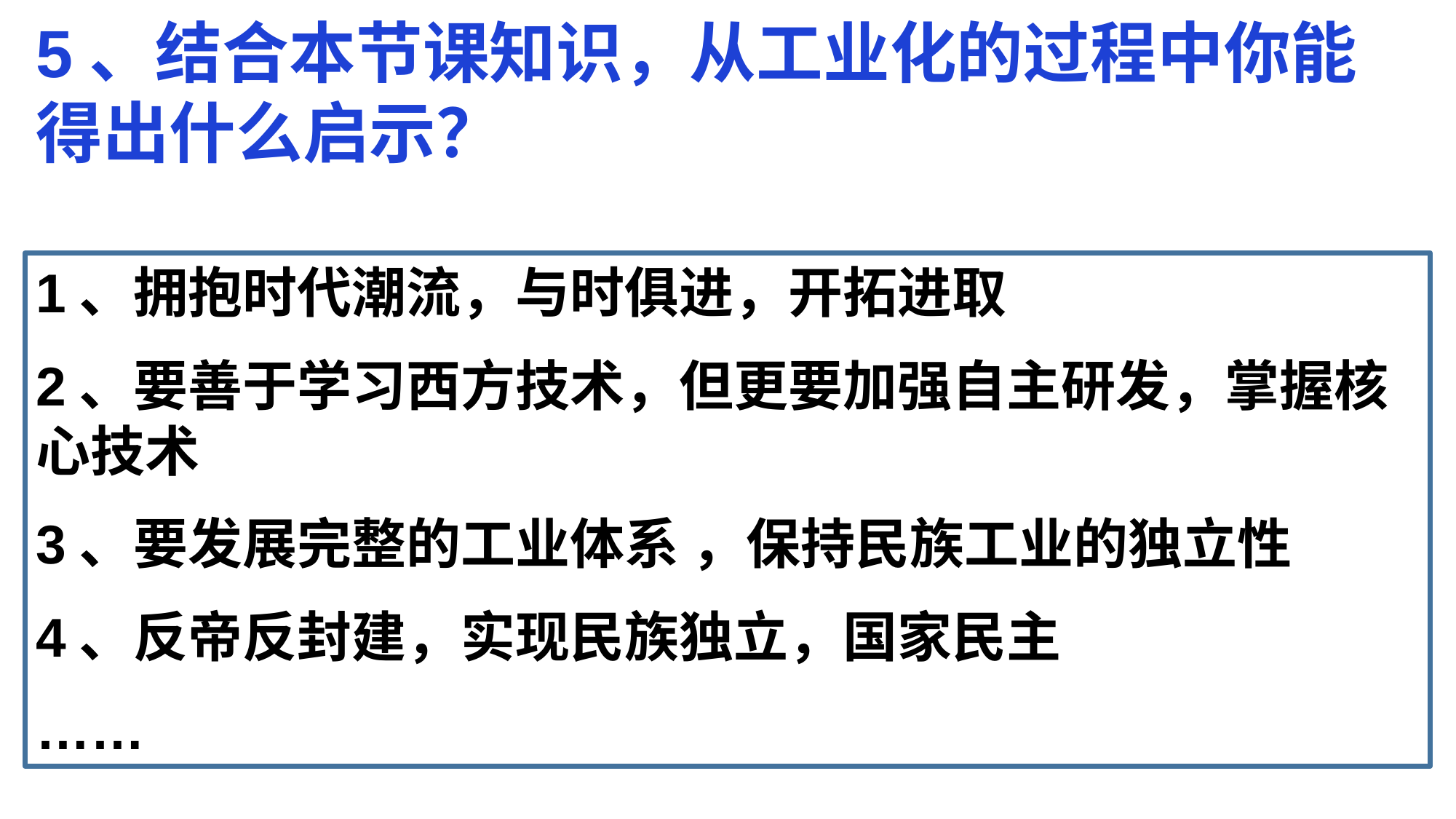

5、结合本节课知识，从工业化的过程中你能得出什么启示？
1、拥抱时代潮流，与时俱进，开拓进取
2、要善于学习西方技术，但更要加强自主研发，掌握核心技术
3、要发展完整的工业体系 ，保持民族工业的独立性
4、反帝反封建，实现民族独立，国家民主
……